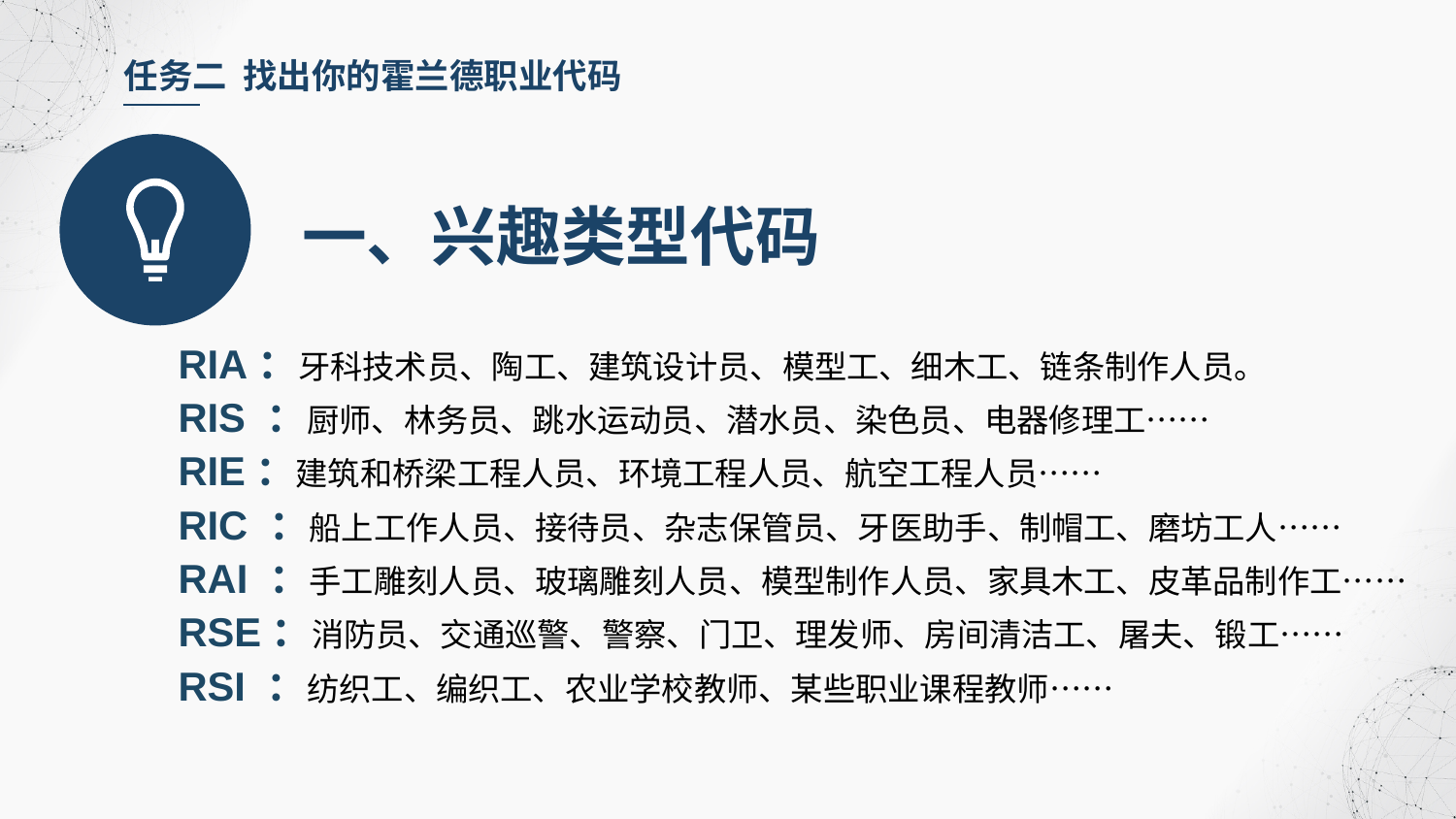

任务二  找出你的霍兰德职业代码

一、兴趣类型代码
RIA：牙科技术员、陶工、建筑设计员、模型工、细木工、链条制作人员。
RIS ：厨师、林务员、跳水运动员、潜水员、染色员、电器修理工……
RIE：建筑和桥梁工程人员、环境工程人员、航空工程人员……
RIC ：船上工作人员、接待员、杂志保管员、牙医助手、制帽工、磨坊工人……
RAI ：手工雕刻人员、玻璃雕刻人员、模型制作人员、家具木工、皮革品制作工……
RSE：消防员、交通巡警、警察、门卫、理发师、房间清洁工、屠夫、锻工……
RSI ：纺织工、编织工、农业学校教师、某些职业课程教师……